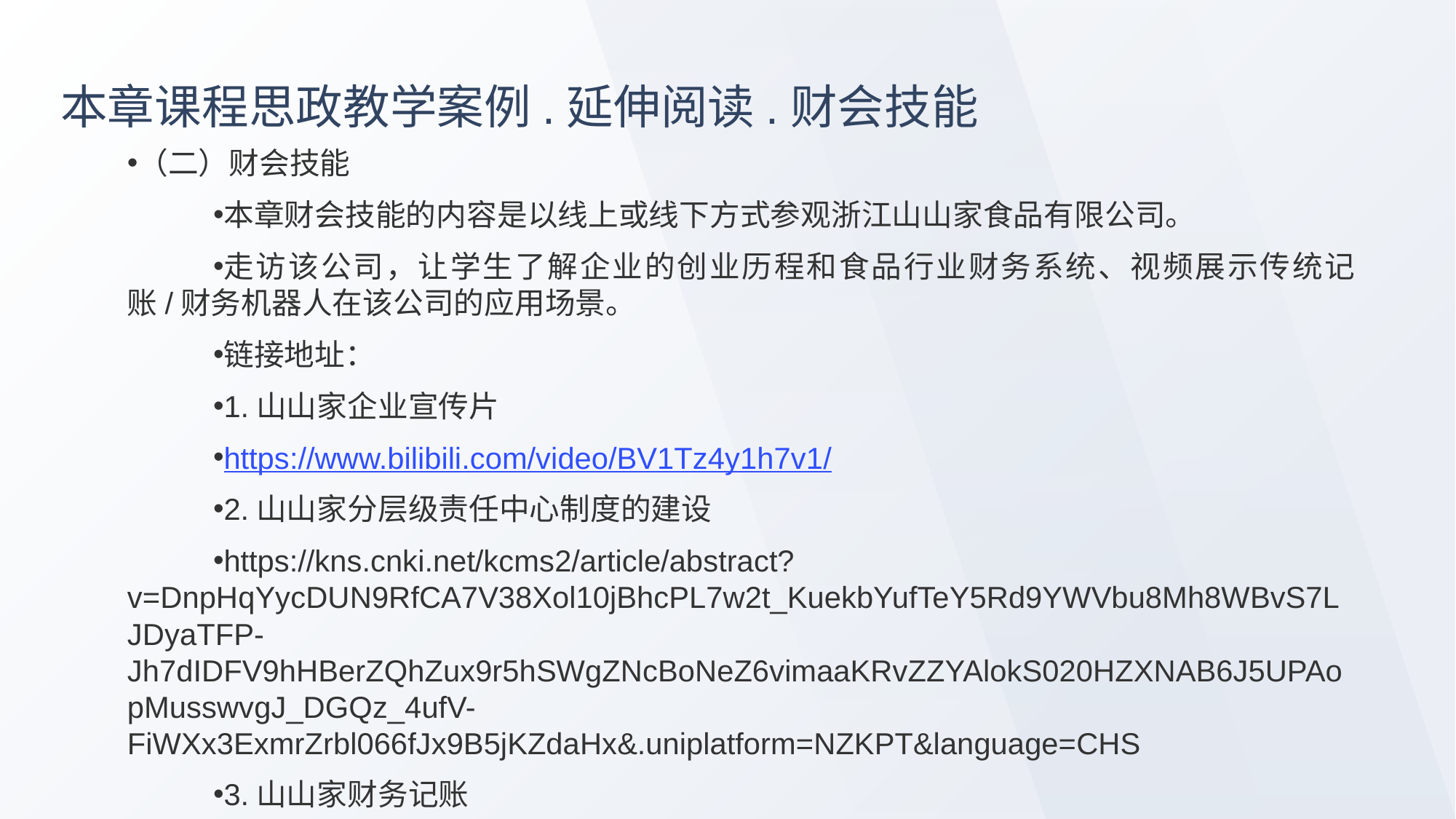

# 本章课程思政教学案例.延伸阅读.财会技能
（二）财会技能
本章财会技能的内容是以线上或线下方式参观浙江山山家食品有限公司。
走访该公司，让学生了解企业的创业历程和食品行业财务系统、视频展示传统记账/财务机器人在该公司的应用场景。
链接地址：
1.山山家企业宣传片
https://www.bilibili.com/video/BV1Tz4y1h7v1/
2.山山家分层级责任中心制度的建设
https://kns.cnki.net/kcms2/article/abstract?v=DnpHqYycDUN9RfCA7V38Xol10jBhcPL7w2t_KuekbYufTeY5Rd9YWVbu8Mh8WBvS7LJDyaTFP-Jh7dIDFV9hHBerZQhZux9r5hSWgZNcBoNeZ6vimaaKRvZZYAlokS020HZXNAB6J5UPAopMusswvgJ_DGQz_4ufV-FiWXx3ExmrZrbl066fJx9B5jKZdaHx&.uniplatform=NZKPT&language=CHS
3.山山家财务记账
https://pan.baidu.com/s/1Pd89I71gO7BiDWdSYa54Iw? pwd=6rah